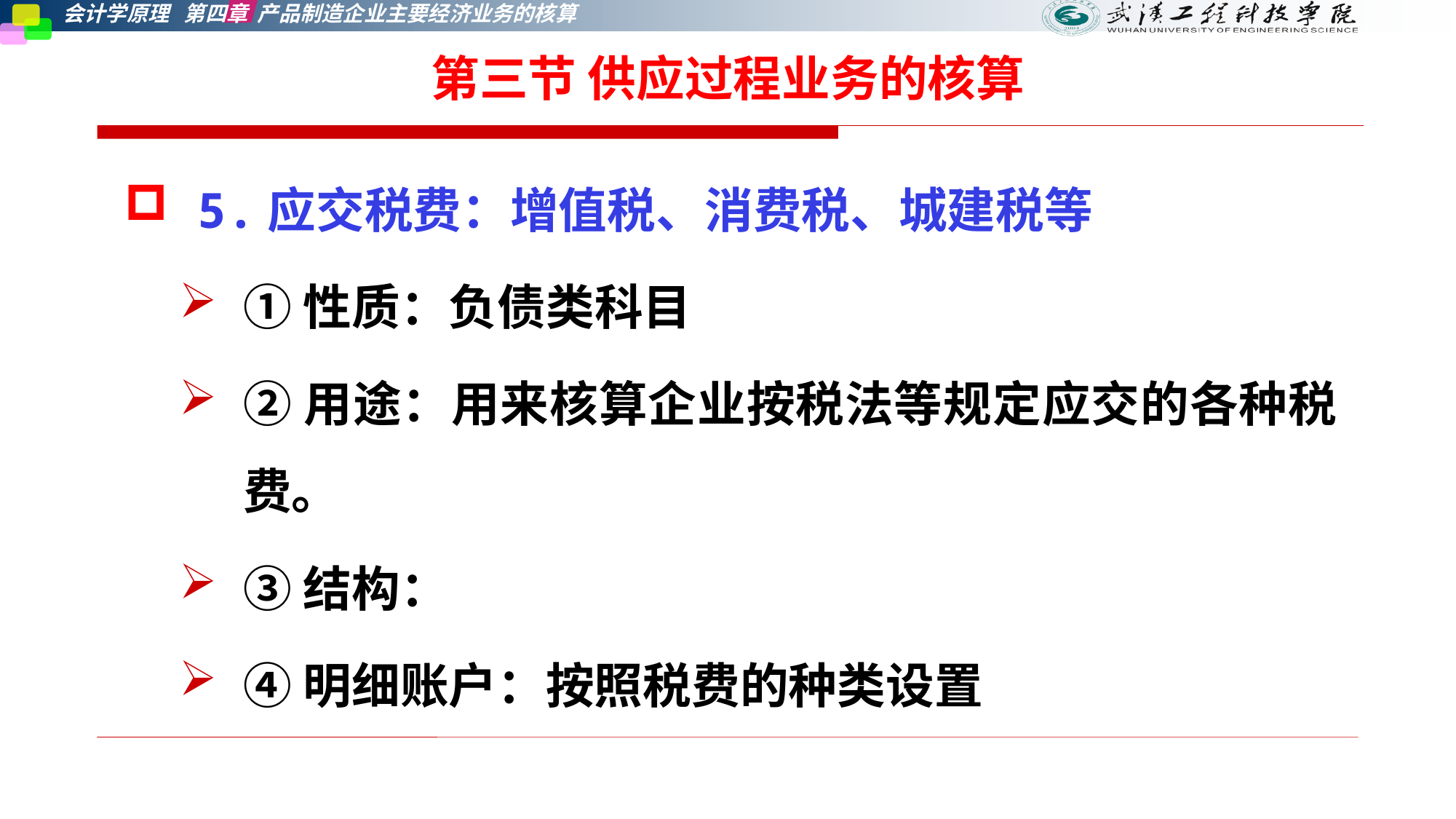

第三节 供应过程业务的核算
5.应交税费：增值税、消费税、城建税等
①性质：负债类科目
②用途：用来核算企业按税法等规定应交的各种税费。
③结构：
④明细账户：按照税费的种类设置